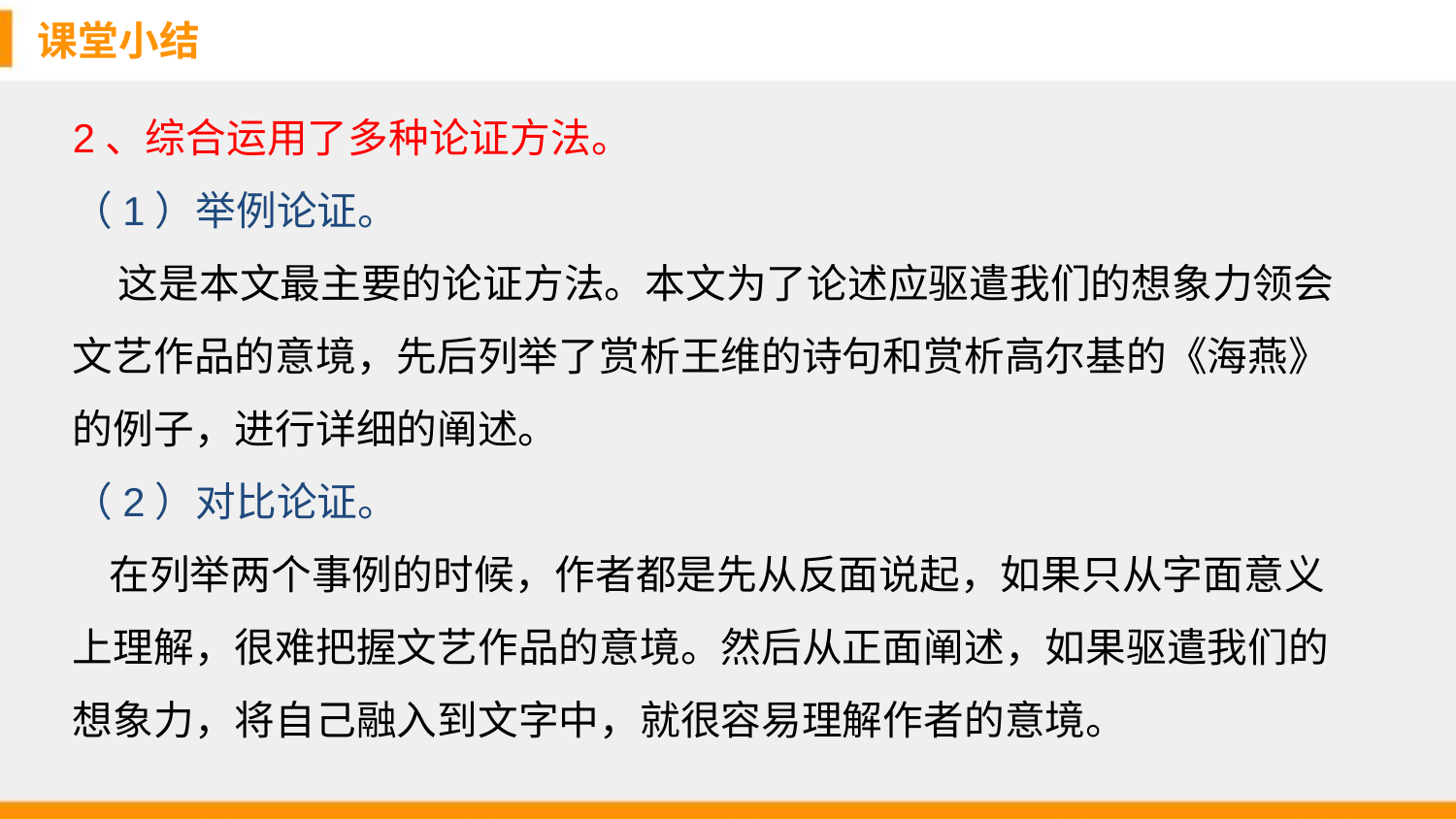

课堂小结
2、综合运用了多种论证方法。
（1）举例论证。
    这是本文最主要的论证方法。本文为了论述应驱遣我们的想象力领会文艺作品的意境，先后列举了赏析王维的诗句和赏析高尔基的《海燕》的例子，进行详细的阐述。
（2）对比论证。
   在列举两个事例的时候，作者都是先从反面说起，如果只从字面意义上理解，很难把握文艺作品的意境。然后从正面阐述，如果驱遣我们的想象力，将自己融入到文字中，就很容易理解作者的意境。